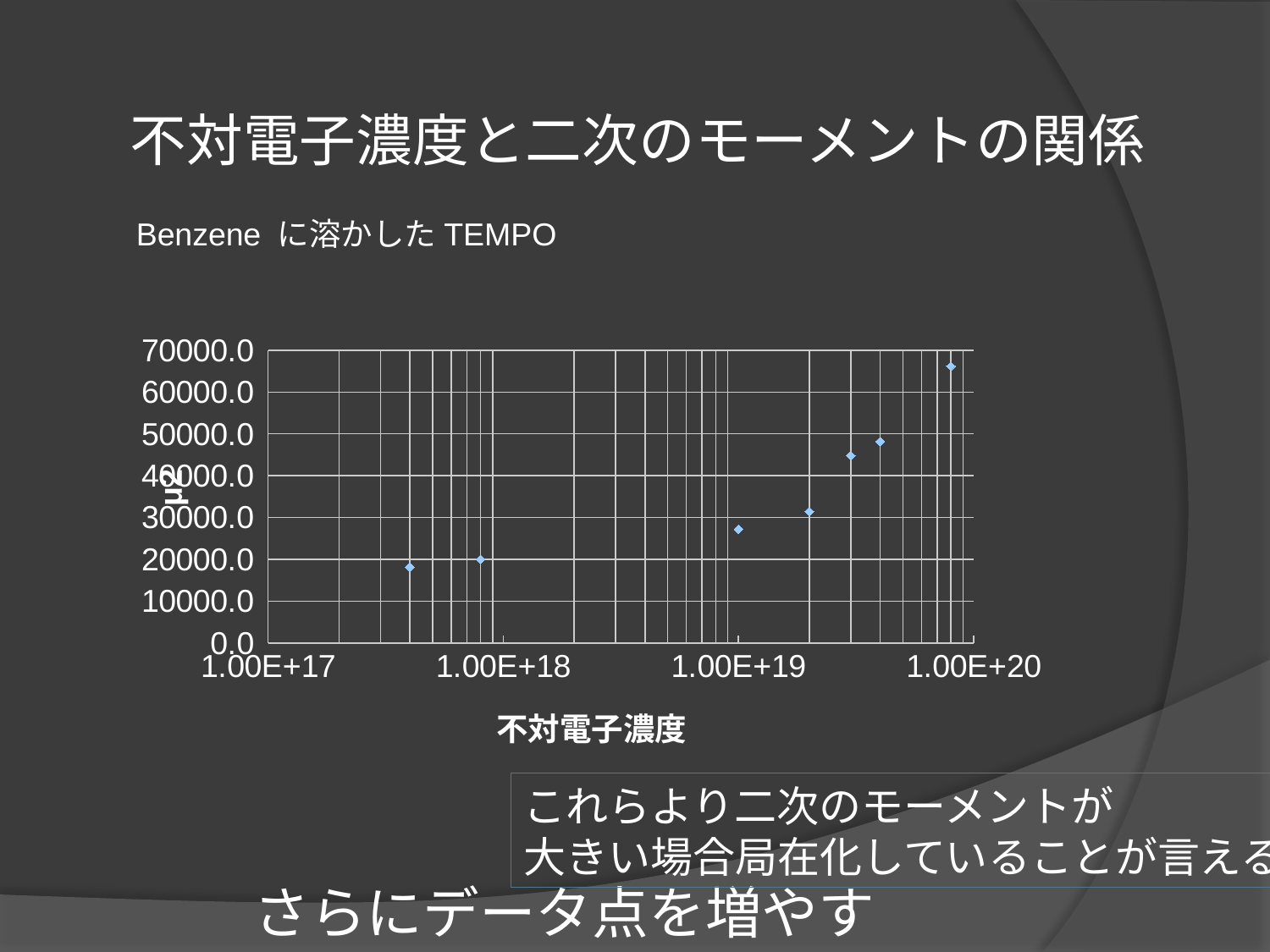

# 不対電子濃度と二次のモーメントの関係
Benzene に溶かしたTEMPO

### Chart

| Category |  |
|---|---|
これらより二次のモーメントが
大きい場合局在化していることが言える
さらにデータ点を増やす